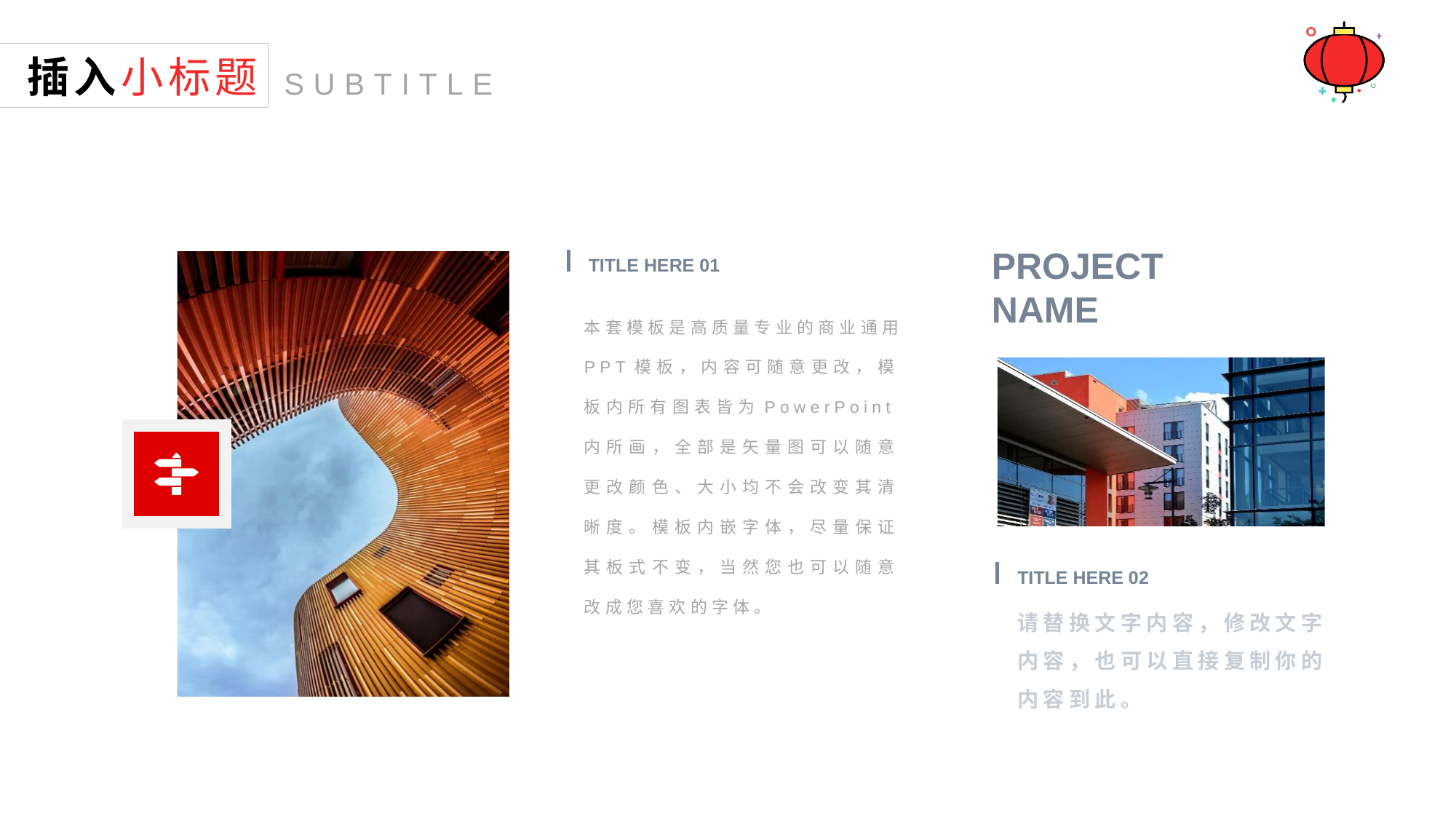

插入小标题
SUBTITLE
TITLE HERE 01
PROJECT
NAME

本套模板是高质量专业的商业通用PPT模板，内容可随意更改，模板内所有图表皆为PowerPoint内所画，全部是矢量图可以随意更改颜色、大小均不会改变其清晰度。模板内嵌字体，尽量保证其板式不变，当然您也可以随意改成您喜欢的字体。

TITLE HERE 02
请替换文字内容，修改文字内容，也可以直接复制你的内容到此。